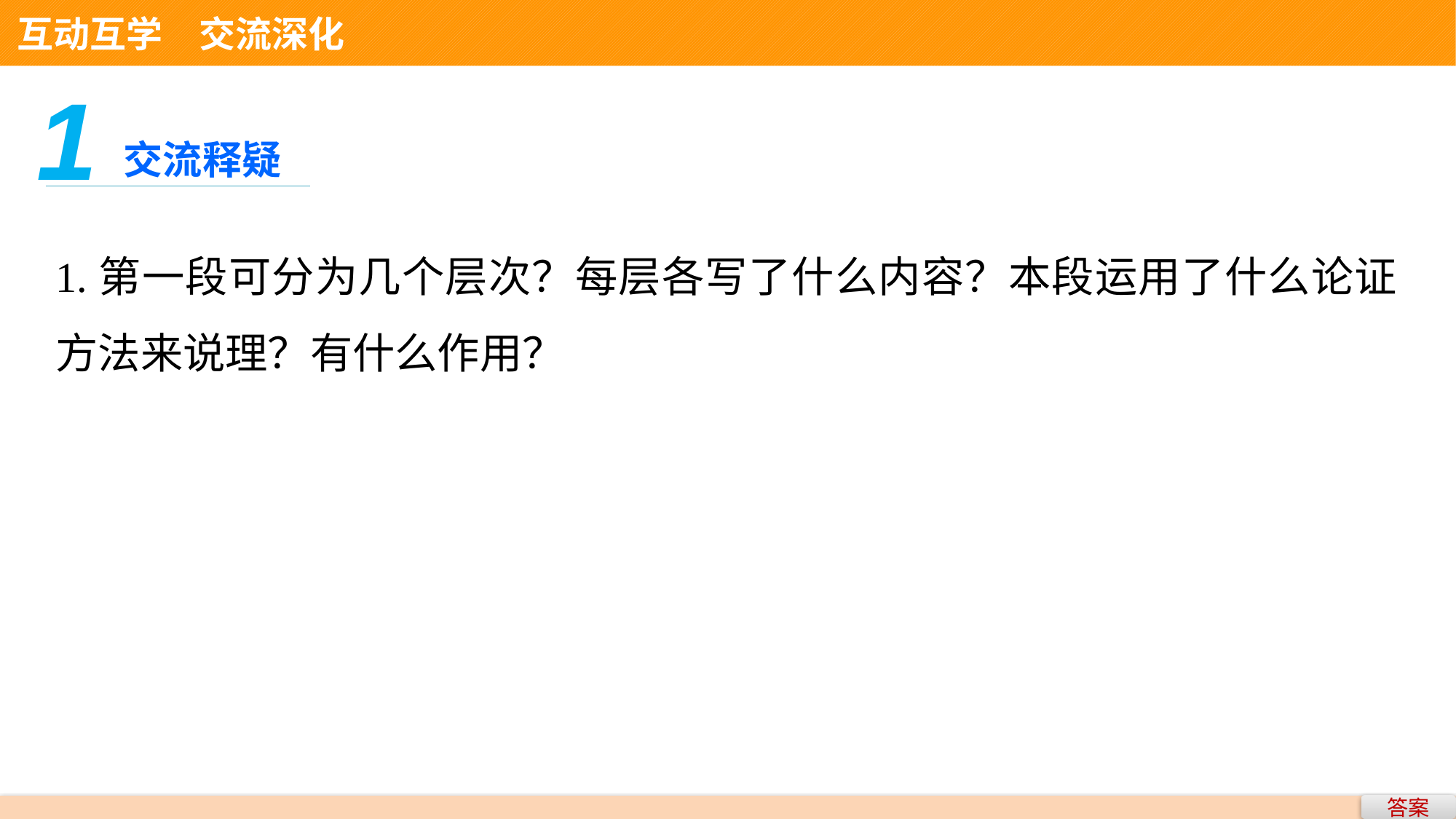

互动互学　交流深化
1
交流释疑
1.第一段可分为几个层次？每层各写了什么内容？本段运用了什么论证方法来说理？有什么作用？
答案